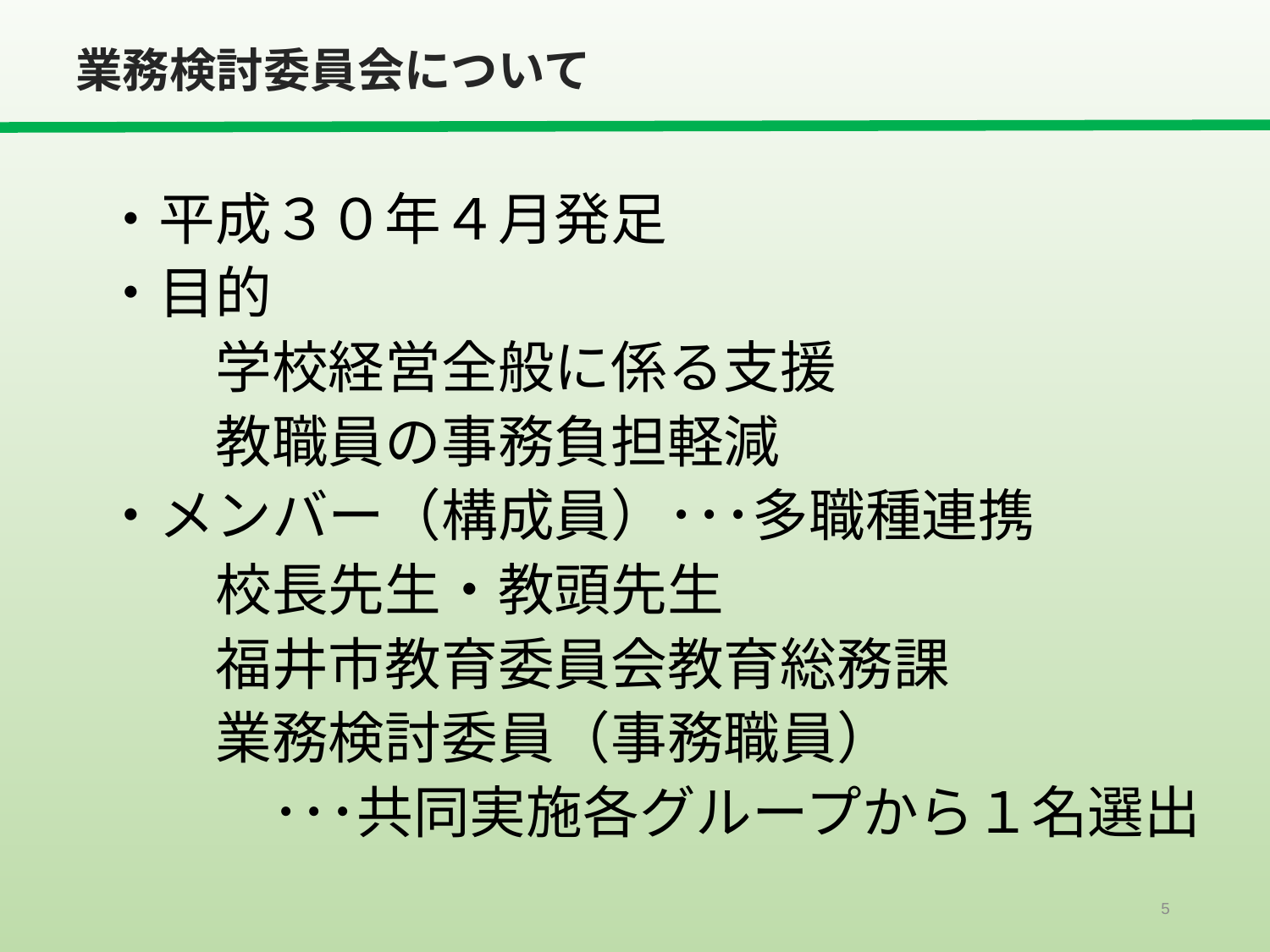

業務検討委員会について

・平成３０年４月発足
・目的
　　学校経営全般に係る支援
　　教職員の事務負担軽減
・メンバー（構成員）･･･多職種連携
　　校長先生・教頭先生
　　福井市教育委員会教育総務課
　　業務検討委員（事務職員）
　　　･･･共同実施各グループから１名選出

5